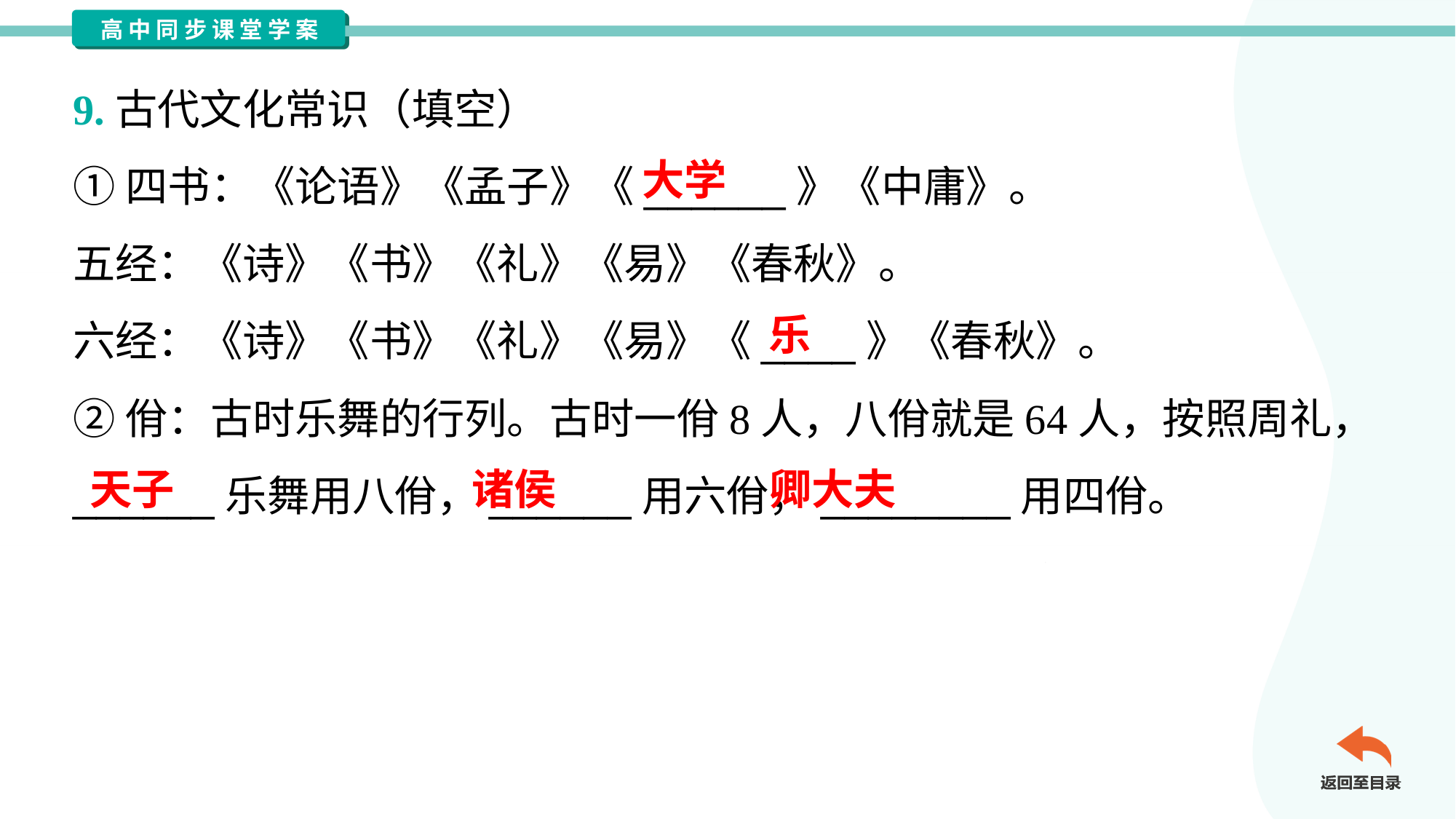

9.古代文化常识（填空）
①四书：《论语》《孟子》《______》《中庸》。
五经：《诗》《书》《礼》《易》《春秋》。
六经：《诗》《书》《礼》《易》《____》《春秋》。
②佾：古时乐舞的行列。古时一佾8人，八佾就是64人，按照周礼，
______乐舞用八佾，______用六佾，________用四佾。
大学
乐
天子
诸侯
卿大夫